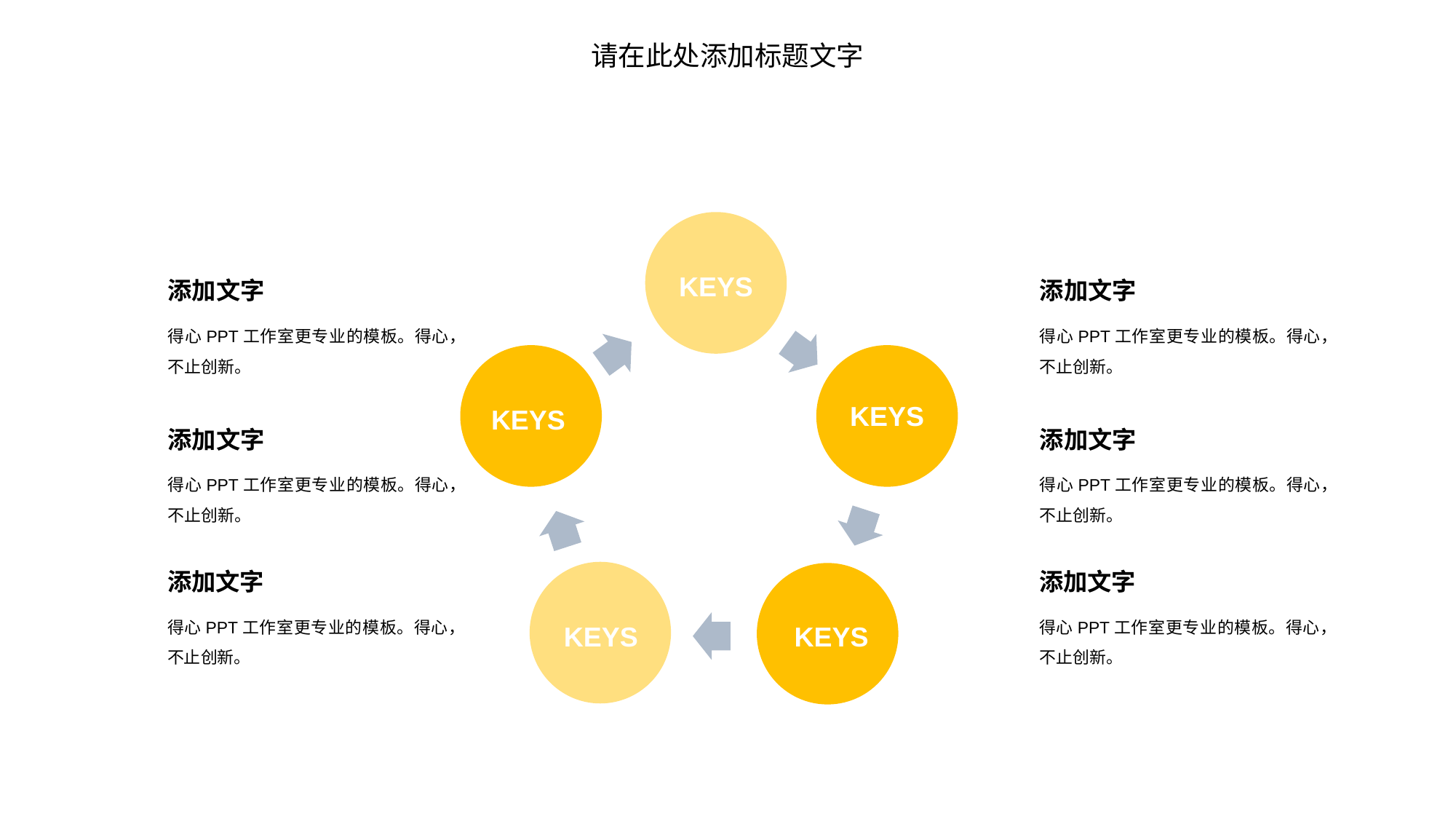

请在此处添加标题文字

KEYS
添加文字
添加文字
得心PPT工作室更专业的模板。得心，不止创新。
得心PPT工作室更专业的模板。得心，不止创新。

KEYS
KEYS
添加文字
添加文字
得心PPT工作室更专业的模板。得心，不止创新。
得心PPT工作室更专业的模板。得心，不止创新。

添加文字
添加文字

得心PPT工作室更专业的模板。得心，不止创新。
得心PPT工作室更专业的模板。得心，不止创新。

KEYS
KEYS